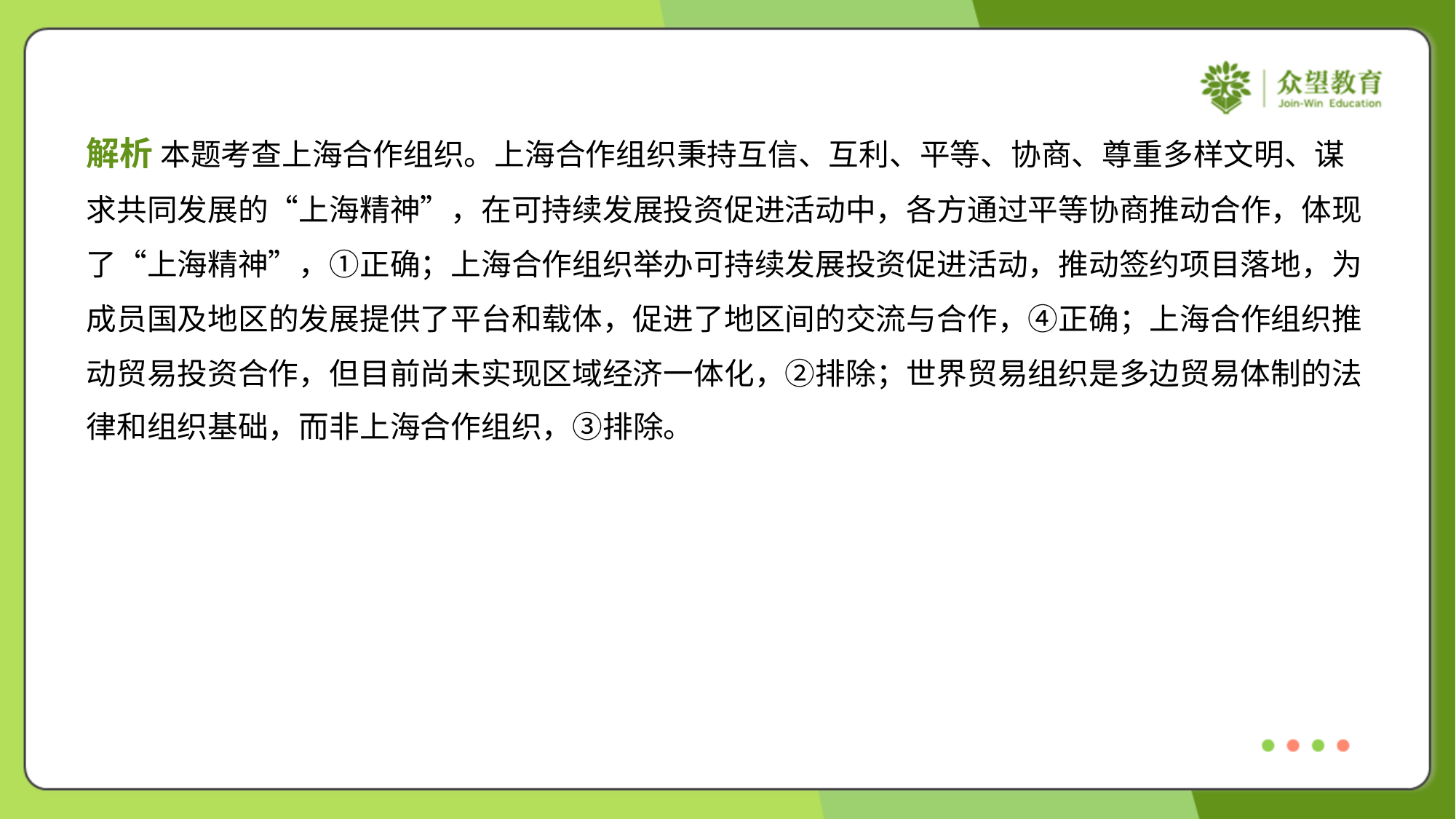

解析 本题考查上海合作组织。上海合作组织秉持互信、互利、平等、协商、尊重多样文明、谋
求共同发展的“上海精神”，在可持续发展投资促进活动中，各方通过平等协商推动合作，体现
了“上海精神”，①正确；上海合作组织举办可持续发展投资促进活动，推动签约项目落地，为
成员国及地区的发展提供了平台和载体，促进了地区间的交流与合作，④正确；上海合作组织推
动贸易投资合作，但目前尚未实现区域经济一体化，②排除；世界贸易组织是多边贸易体制的法
律和组织基础，而非上海合作组织，③排除。